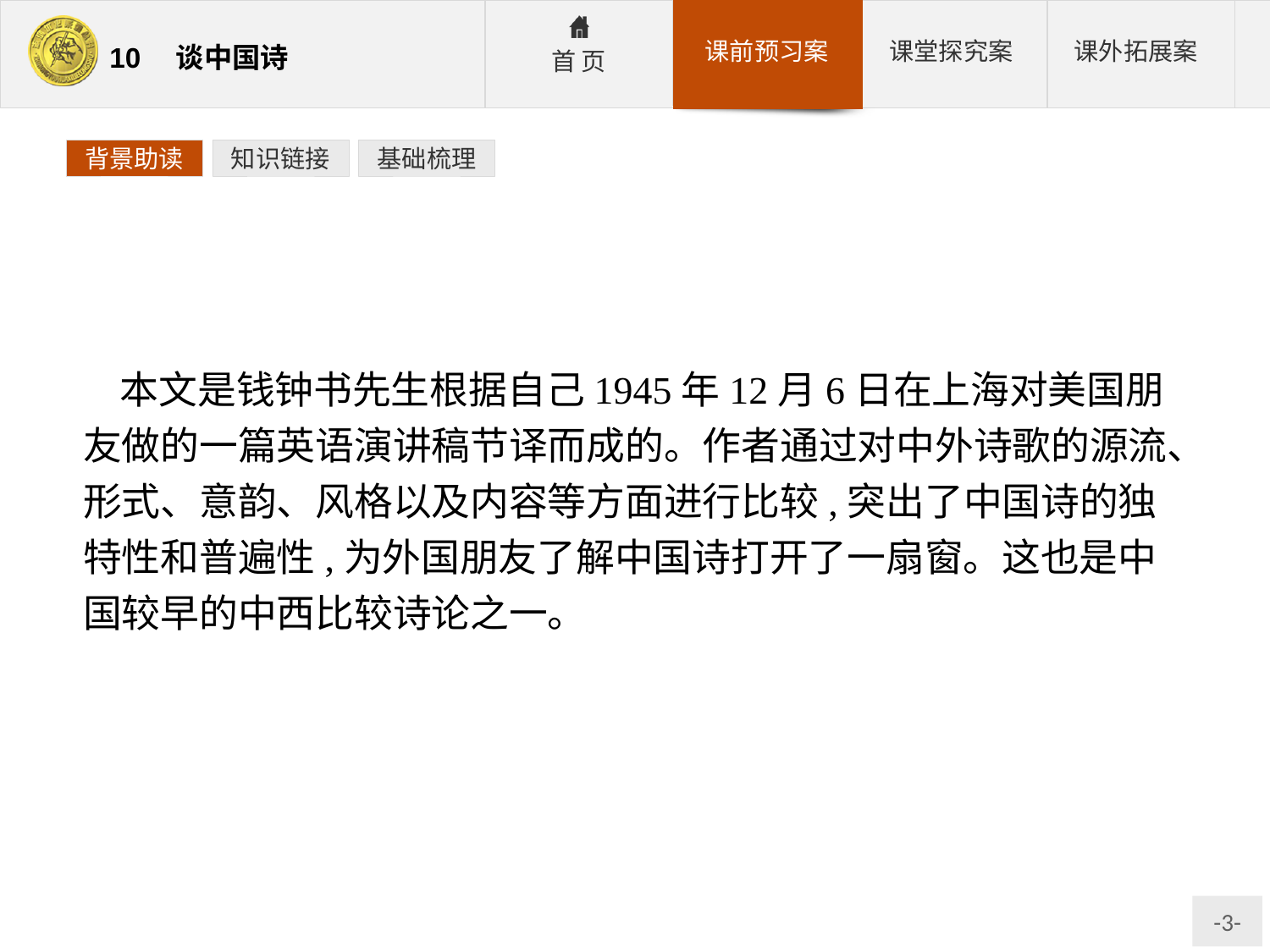

背景助读
知识链接
基础梳理
本文是钱钟书先生根据自己1945年12月6日在上海对美国朋友做的一篇英语演讲稿节译而成的。作者通过对中外诗歌的源流、形式、意韵、风格以及内容等方面进行比较,突出了中国诗的独特性和普遍性,为外国朋友了解中国诗打开了一扇窗。这也是中国较早的中西比较诗论之一。